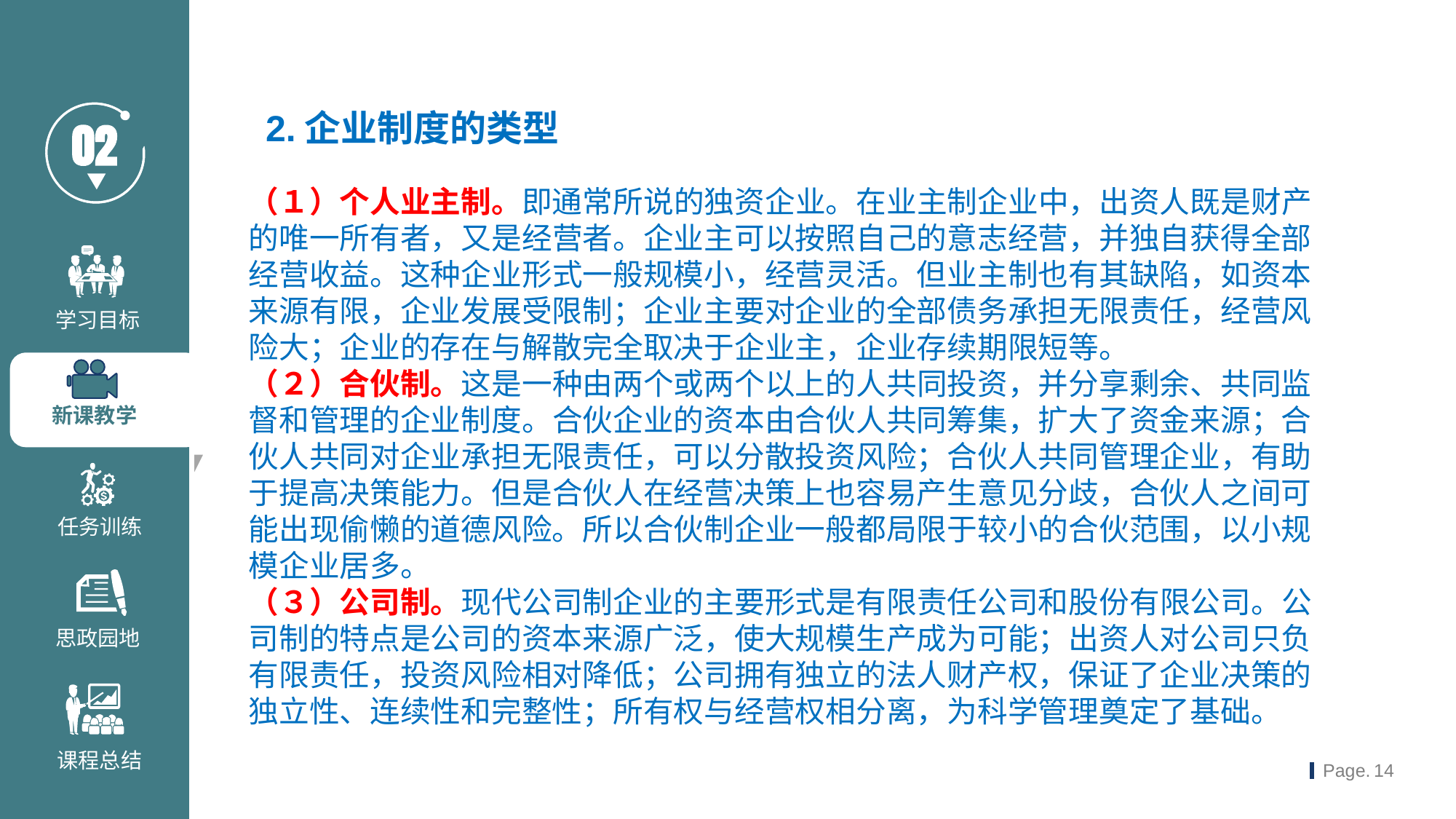

2.企业制度的类型
（１）个人业主制。即通常所说的独资企业。在业主制企业中，出资人既是财产的唯一所有者，又是经营者。企业主可以按照自己的意志经营，并独自获得全部经营收益。这种企业形式一般规模小，经营灵活。但业主制也有其缺陷，如资本来源有限，企业发展受限制；企业主要对企业的全部债务承担无限责任，经营风险大；企业的存在与解散完全取决于企业主，企业存续期限短等。
（２）合伙制。这是一种由两个或两个以上的人共同投资，并分享剩余、共同监督和管理的企业制度。合伙企业的资本由合伙人共同筹集，扩大了资金来源；合伙人共同对企业承担无限责任，可以分散投资风险；合伙人共同管理企业，有助于提高决策能力。但是合伙人在经营决策上也容易产生意见分歧，合伙人之间可能出现偷懒的道德风险。所以合伙制企业一般都局限于较小的合伙范围，以小规模企业居多。
（３）公司制。现代公司制企业的主要形式是有限责任公司和股份有限公司。公司制的特点是公司的资本来源广泛，使大规模生产成为可能；出资人对公司只负有限责任，投资风险相对降低；公司拥有独立的法人财产权，保证了企业决策的独立性、连续性和完整性；所有权与经营权相分离，为科学管理奠定了基础。